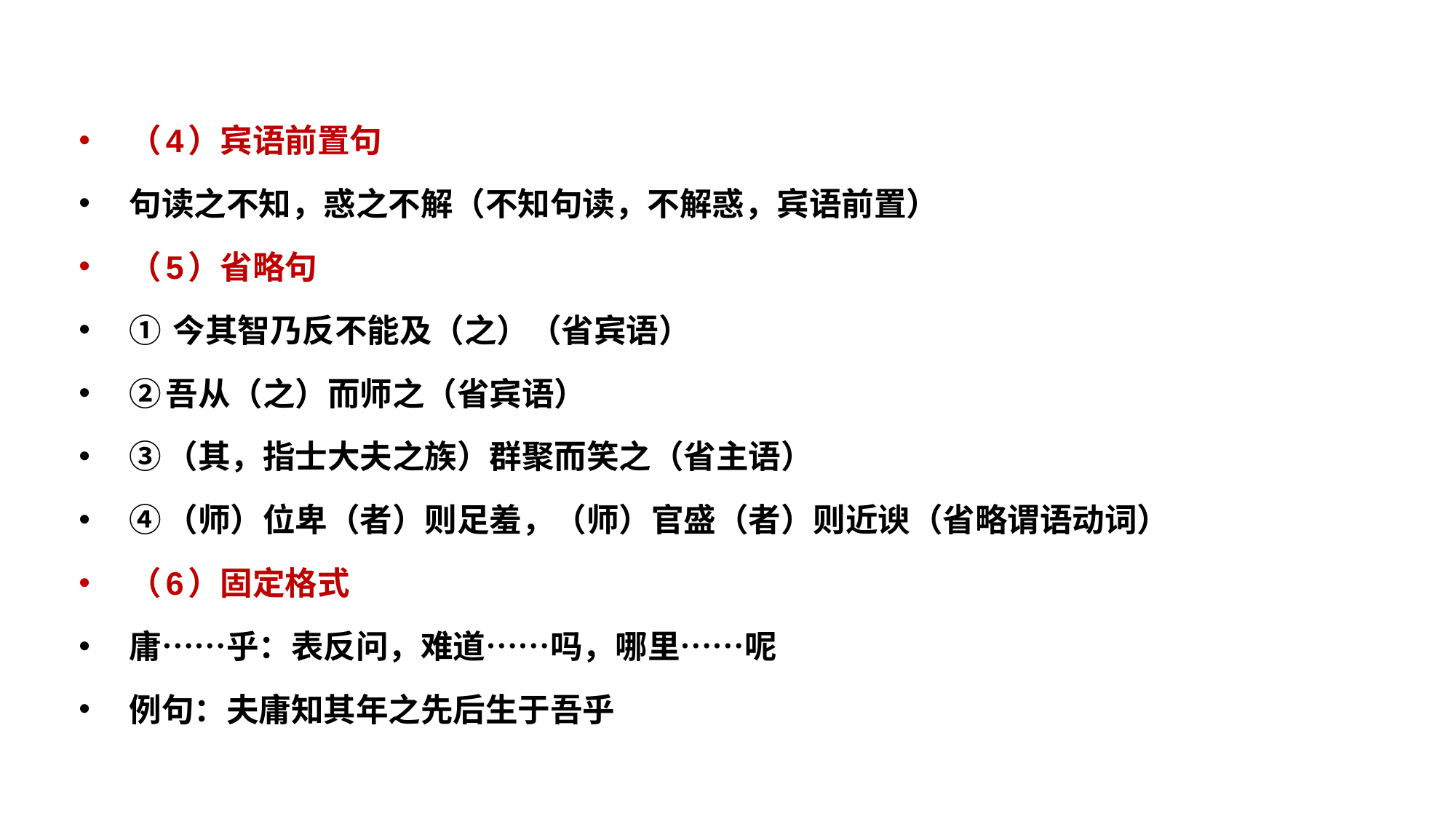

（4）宾语前置句
句读之不知，惑之不解（不知句读，不解惑，宾语前置）
（5）省略句
① 今其智乃反不能及（之）（省宾语）
②吾从（之）而师之（省宾语）
③（其，指士大夫之族）群聚而笑之（省主语）
④（师）位卑（者）则足羞，（师）官盛（者）则近谀（省略谓语动词）
（6）固定格式
庸……乎：表反问，难道……吗，哪里……呢
例句：夫庸知其年之先后生于吾乎